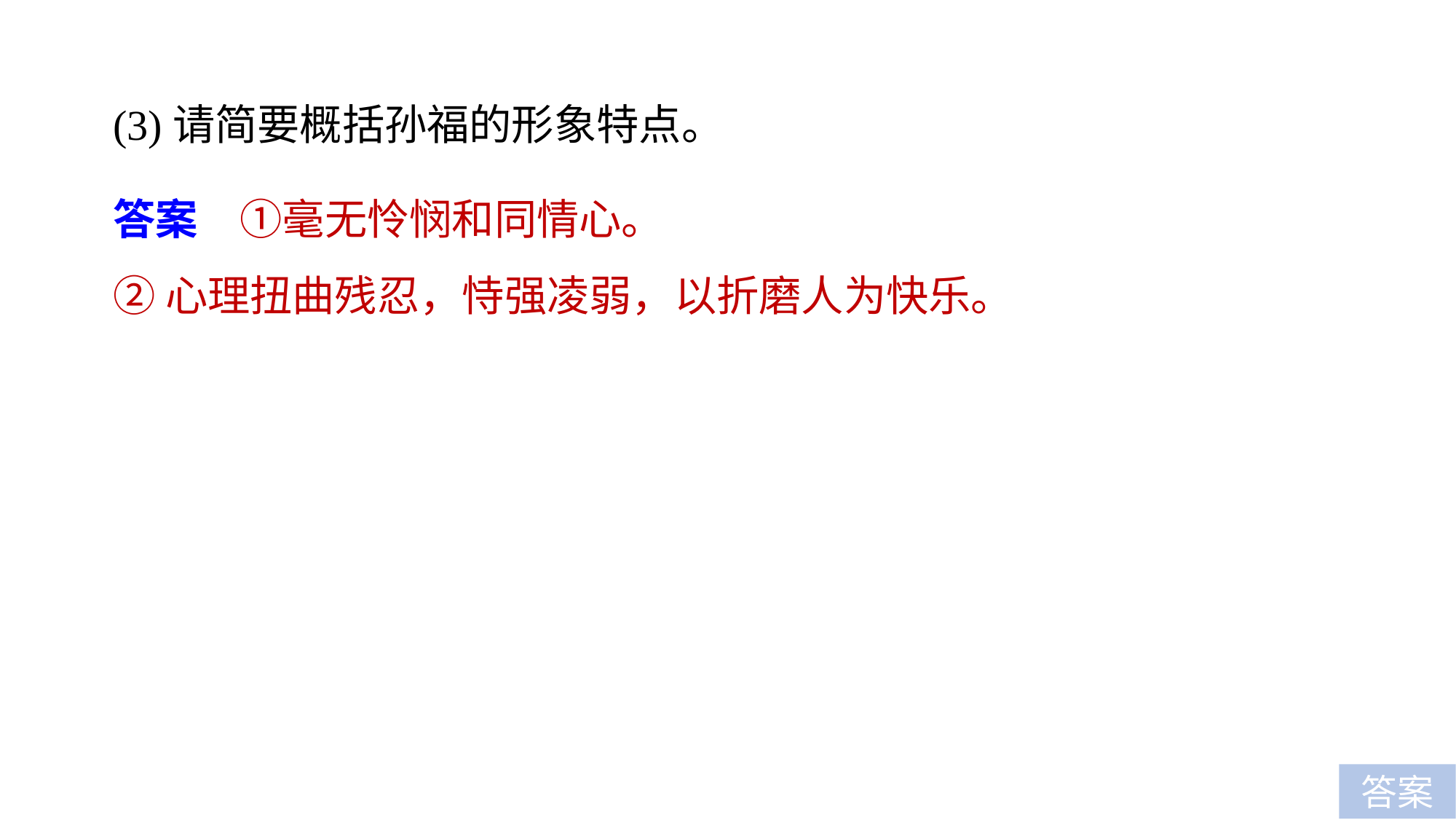

(3)请简要概括孙福的形象特点。
答案　①毫无怜悯和同情心。
②心理扭曲残忍，恃强凌弱，以折磨人为快乐。
答案